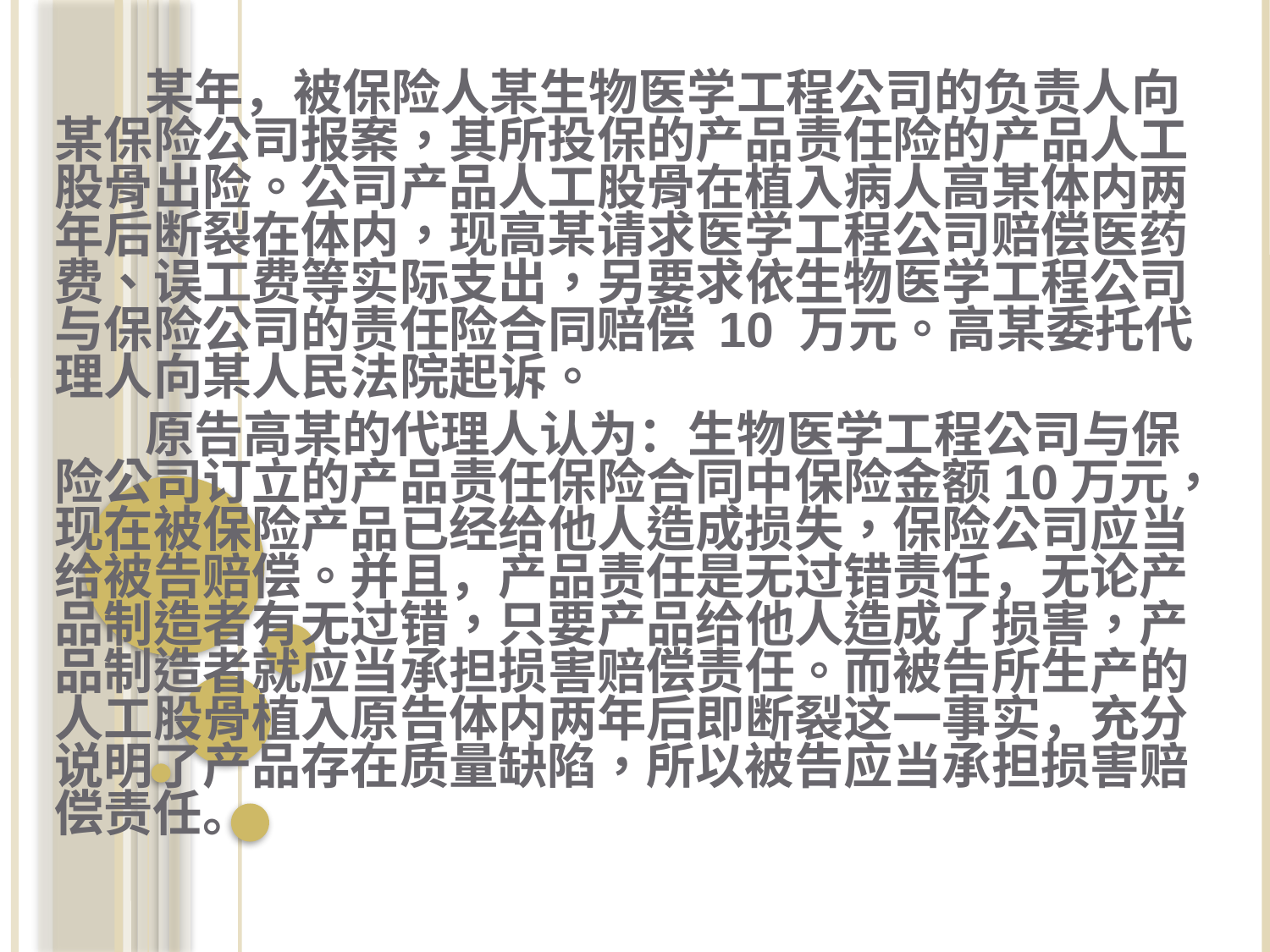

某年，被保险人某生物医学工程公司的负责人向某保险公司报案，其所投保的产品责任险的产品人工股骨出险。公司产品人工股骨在植入病人高某体内两年后断裂在体内，现高某请求医学工程公司赔偿医药费、误工费等实际支出，另要求依生物医学工程公司与保险公司的责任险合同赔偿 10 万元。高某委托代理人向某人民法院起诉。
       原告高某的代理人认为：生物医学工程公司与保险公司订立的产品责任保险合同中保险金额10万元，现在被保险产品已经给他人造成损失，保险公司应当给被告赔偿。并且，产品责任是无过错责任，无论产品制造者有无过错，只要产品给他人造成了损害，产品制造者就应当承担损害赔偿责任。而被告所生产的人工股骨植入原告体内两年后即断裂这一事实，充分说明了产品存在质量缺陷，所以被告应当承担损害赔偿责任。